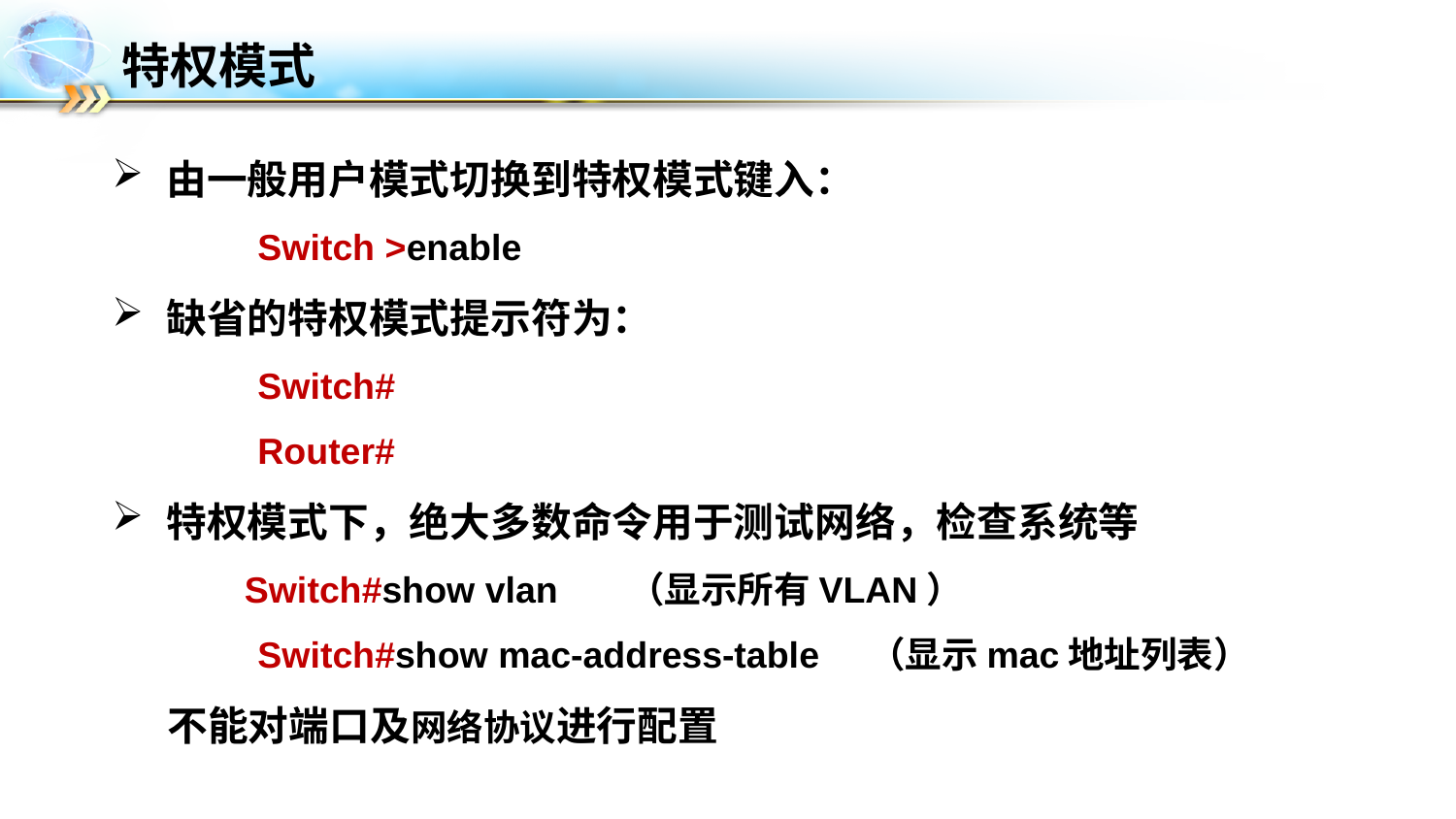

特权模式
由一般用户模式切换到特权模式键入：
Switch >enable
缺省的特权模式提示符为：
Switch#
Router#
特权模式下，绝大多数命令用于测试网络，检查系统等
             Switch#show vlan      （显示所有VLAN）
Switch#show mac-address-table    （显示mac地址列表）
   不能对端口及网络协议进行配置